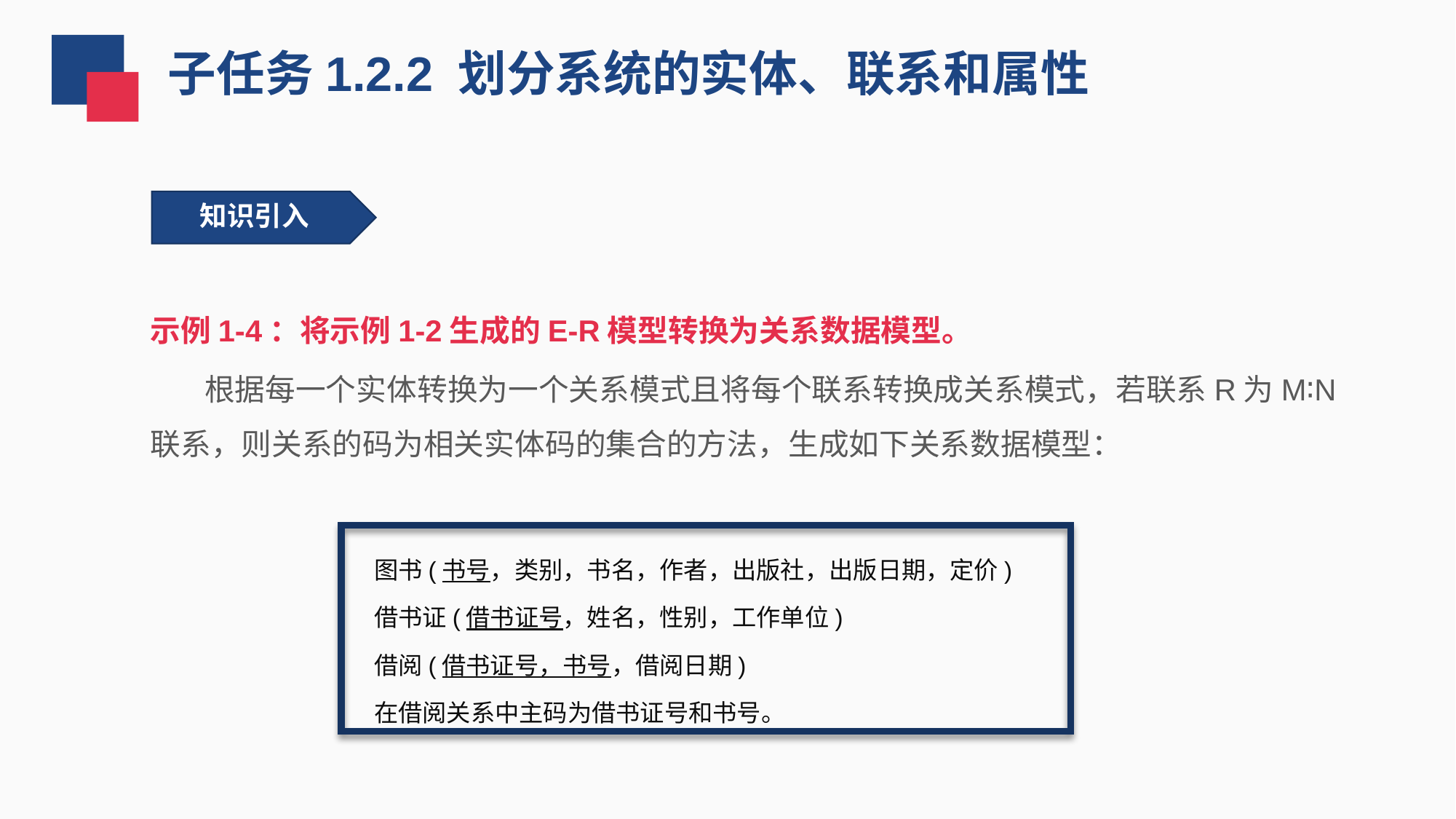

子任务1.2.2 划分系统的实体、联系和属性

     知识引入
示例1-4：将示例1-2生成的E-R模型转换为关系数据模型。
       根据每一个实体转换为一个关系模式且将每个联系转换成关系模式，若联系R为M∶N联系，则关系的码为相关实体码的集合的方法，生成如下关系数据模型：

图书(书号，类别，书名，作者，出版社，出版日期，定价)
借书证(借书证号，姓名，性别，工作单位)
借阅(借书证号，书号，借阅日期)
在借阅关系中主码为借书证号和书号。